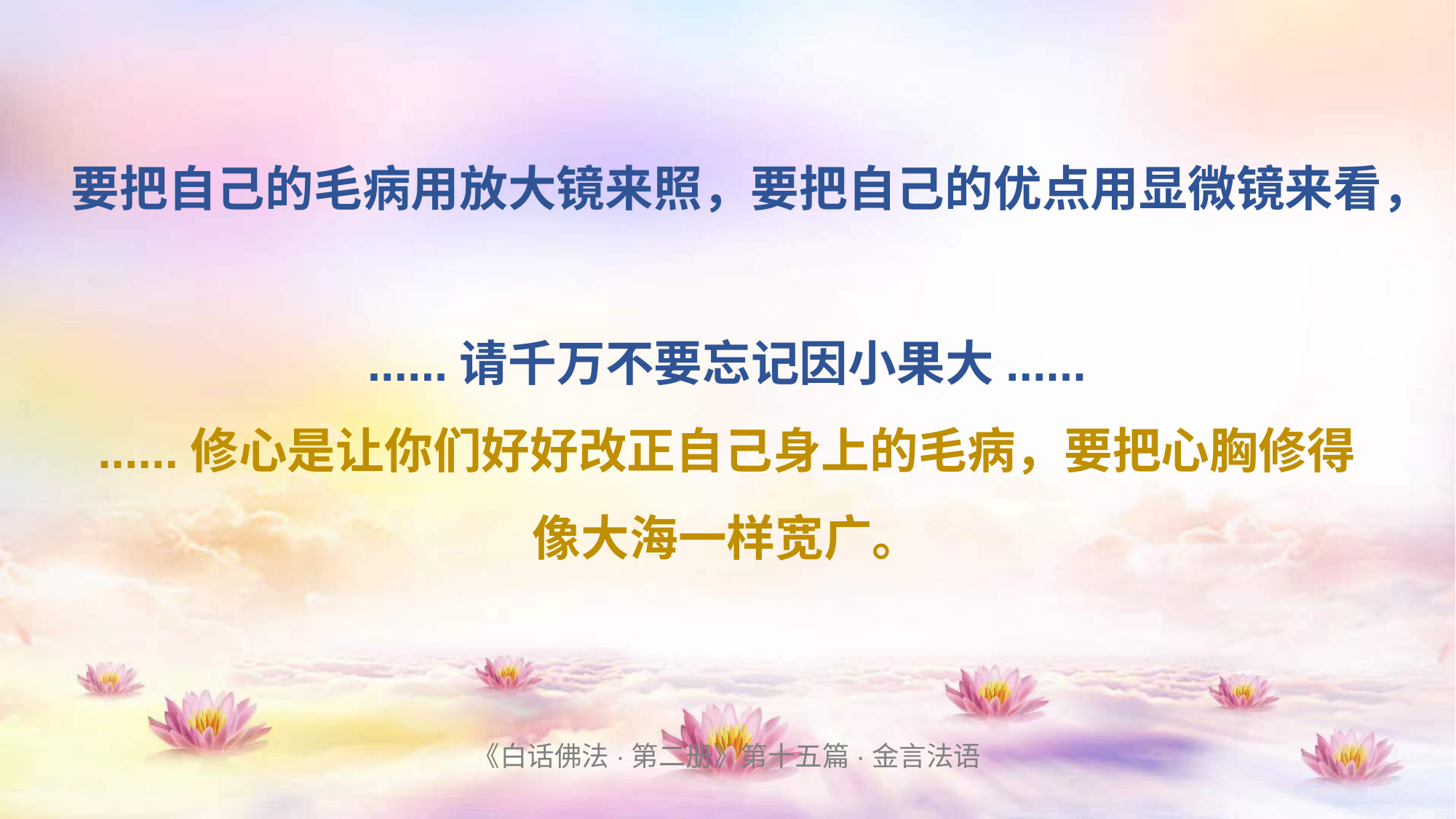

# 要把自己的毛病用放大镜来照，要把自己的优点用显微镜来看， ......请千万不要忘记因小果大...... ......修心是让你们好好改正自己身上的毛病，要把心胸修得 像大海一样宽广。
《白话佛法·第二册》第十五篇·金言法语